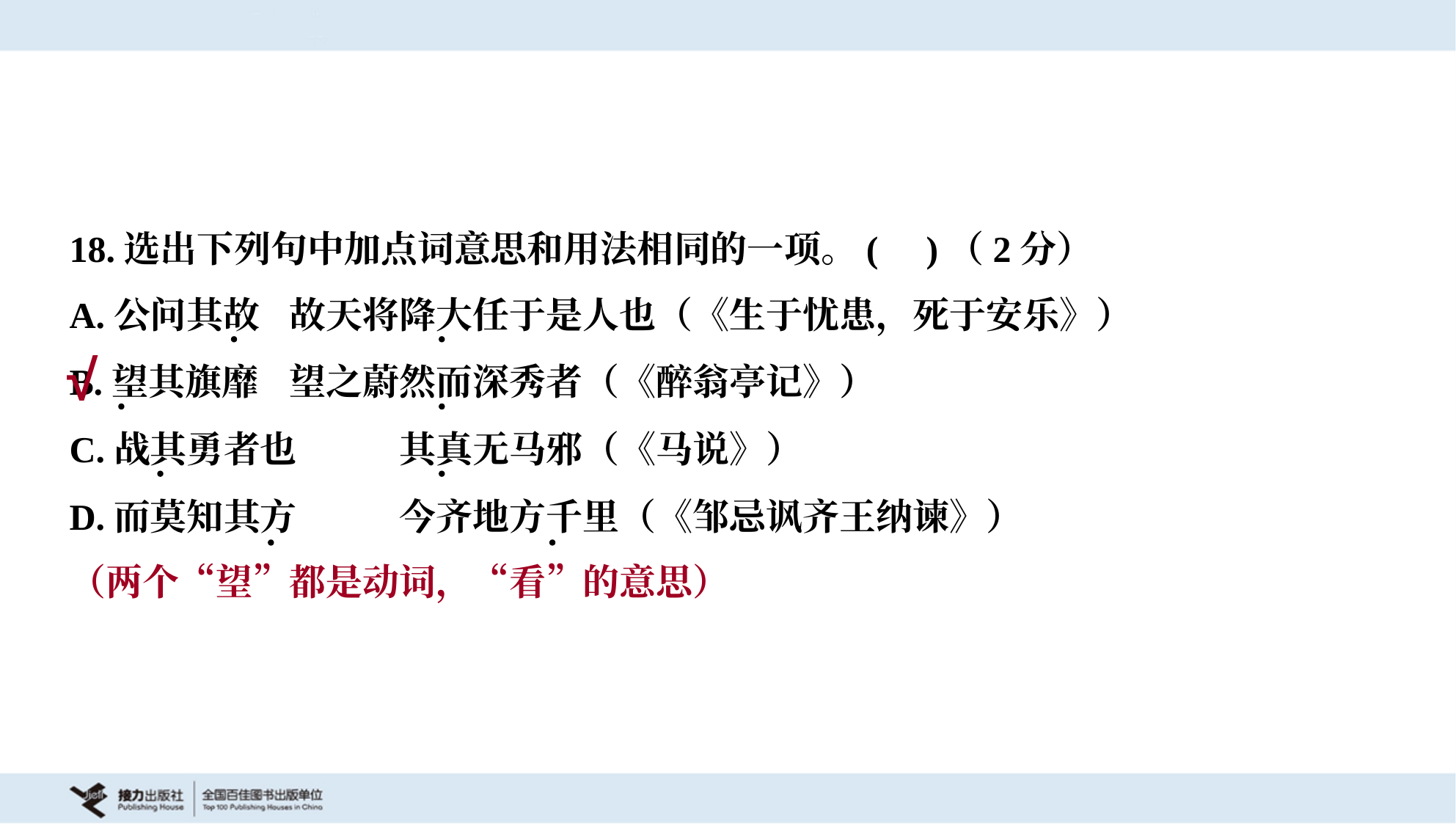

18.选出下列句中加点词意思和用法相同的一项。(     )（2分）
A.公问其故	故天将降大任于是人也（《生于忧患，死于安乐》）
B.望其旗靡	望之蔚然而深秀者（《醉翁亭记》）
C.战其勇者也	其真无马邪（《马说》）
D.而莫知其方	今齐地方千里（《邹忌讽齐王纳谏》）

√

（两个“望”都是动词，“看”的意思）